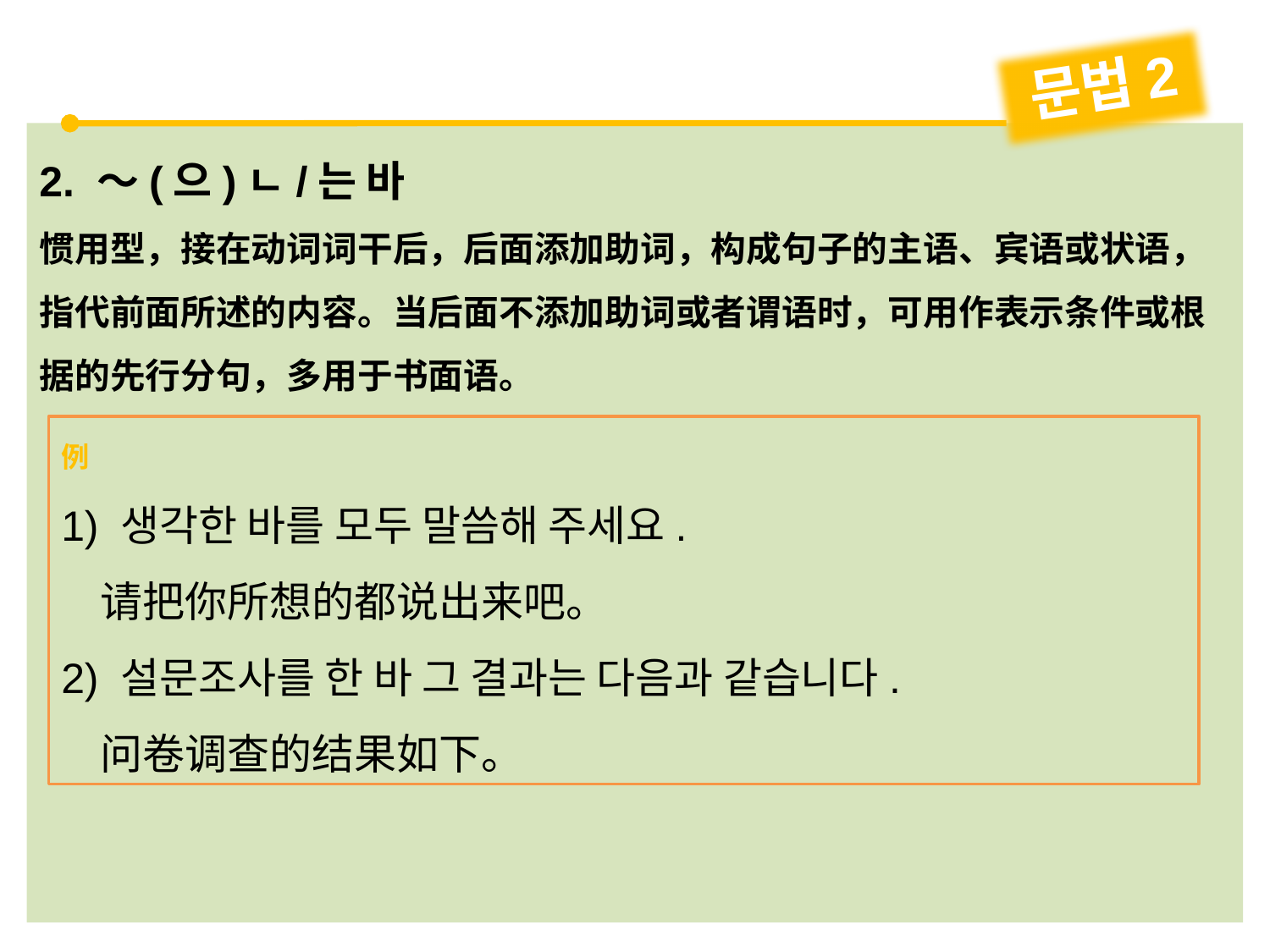

문법2
2. ～(으)ㄴ/는 바
惯用型，接在动词词干后，后面添加助词，构成句子的主语、宾语或状语，指代前面所述的内容。当后面不添加助词或者谓语时，可用作表示条件或根据的先行分句，多用于书面语。

例
1) 생각한 바를 모두 말씀해 주세요.
   请把你所想的都说出来吧。
2) 설문조사를 한 바 그 결과는 다음과 같습니다.
   问卷调查的结果如下。